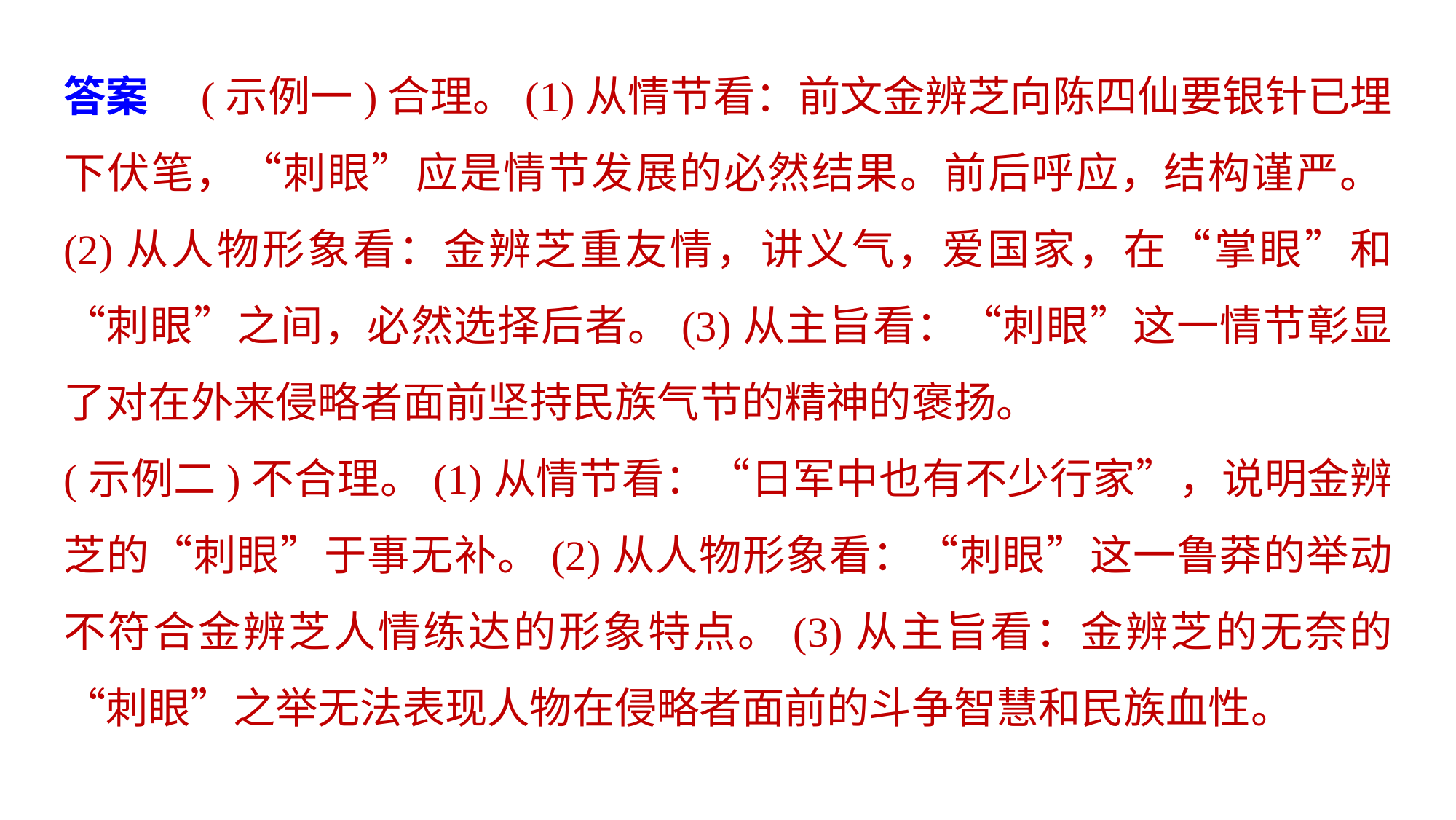

答案　(示例一)合理。(1)从情节看：前文金辨芝向陈四仙要银针已埋下伏笔，“刺眼”应是情节发展的必然结果。前后呼应，结构谨严。(2)从人物形象看：金辨芝重友情，讲义气，爱国家，在“掌眼”和“刺眼”之间，必然选择后者。(3)从主旨看：“刺眼”这一情节彰显了对在外来侵略者面前坚持民族气节的精神的褒扬。
(示例二)不合理。(1)从情节看：“日军中也有不少行家”，说明金辨芝的“刺眼”于事无补。(2)从人物形象看：“刺眼”这一鲁莽的举动不符合金辨芝人情练达的形象特点。(3)从主旨看：金辨芝的无奈的“刺眼”之举无法表现人物在侵略者面前的斗争智慧和民族血性。